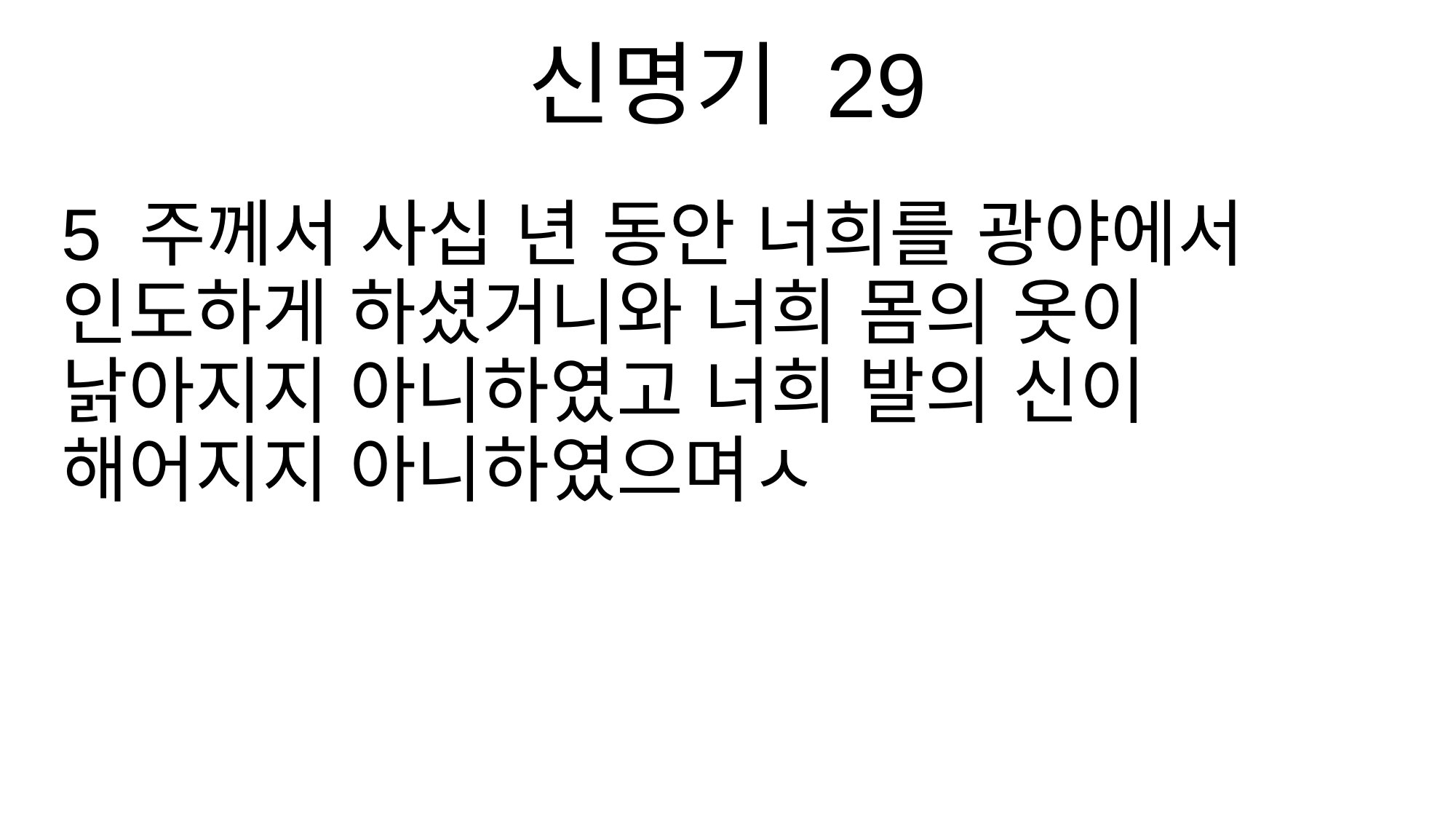

신명기 29
5 주께서 사십 년 동안 너희를 광야에서 인도하게 하셨거니와 너희 몸의 옷이 낡아지지 아니하였고 너희 발의 신이 해어지지 아니하였으며ㅅ